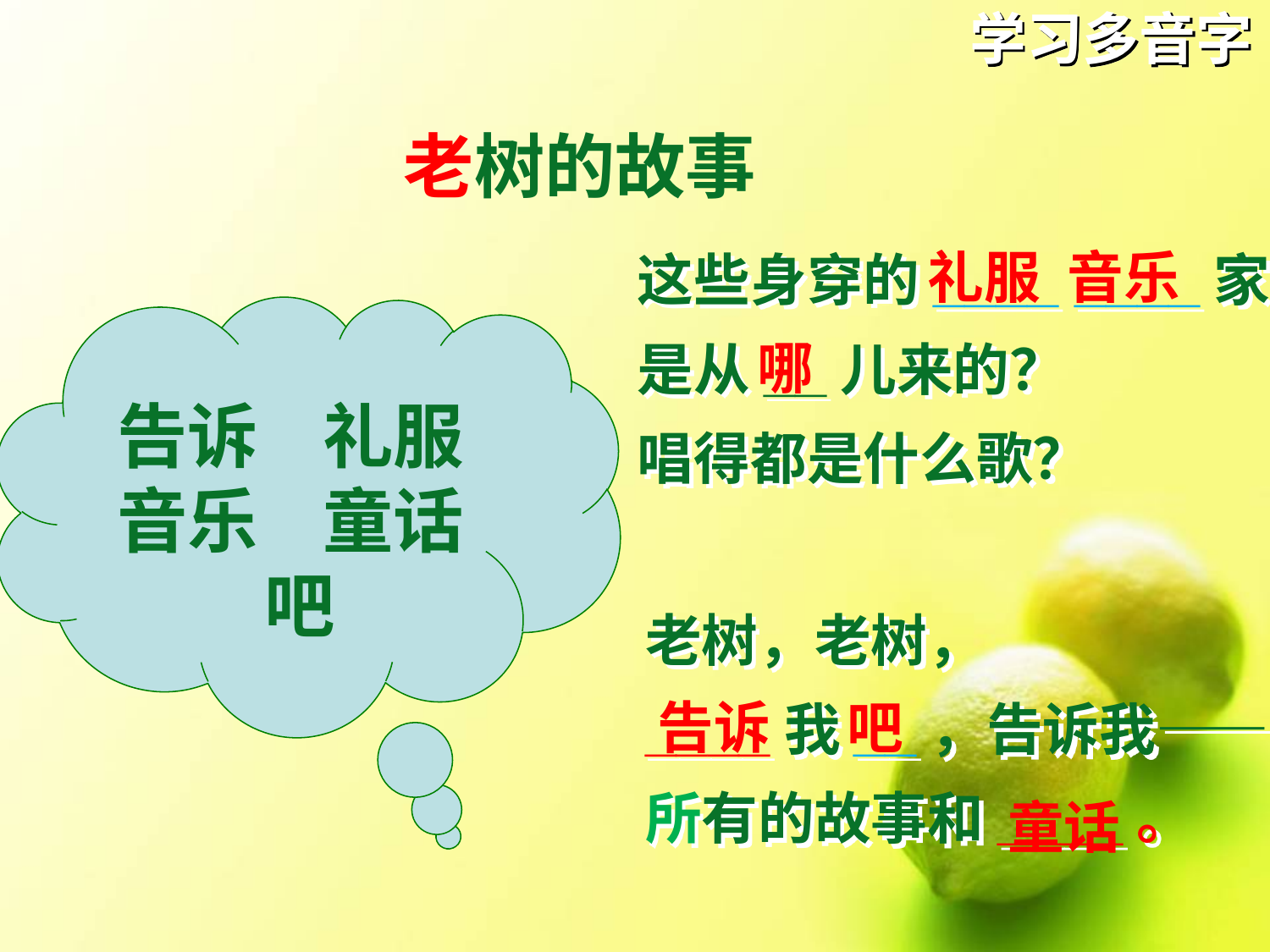

# 学习多音字
老树的故事

礼服
音乐
这些身穿的____ ____家，
是从__儿来的？
唱得都是什么歌？

哪
告诉    礼服
音乐    童话
吧
老树，老树，
____我__，告诉我——
所有的故事和____。

告诉
吧
童话